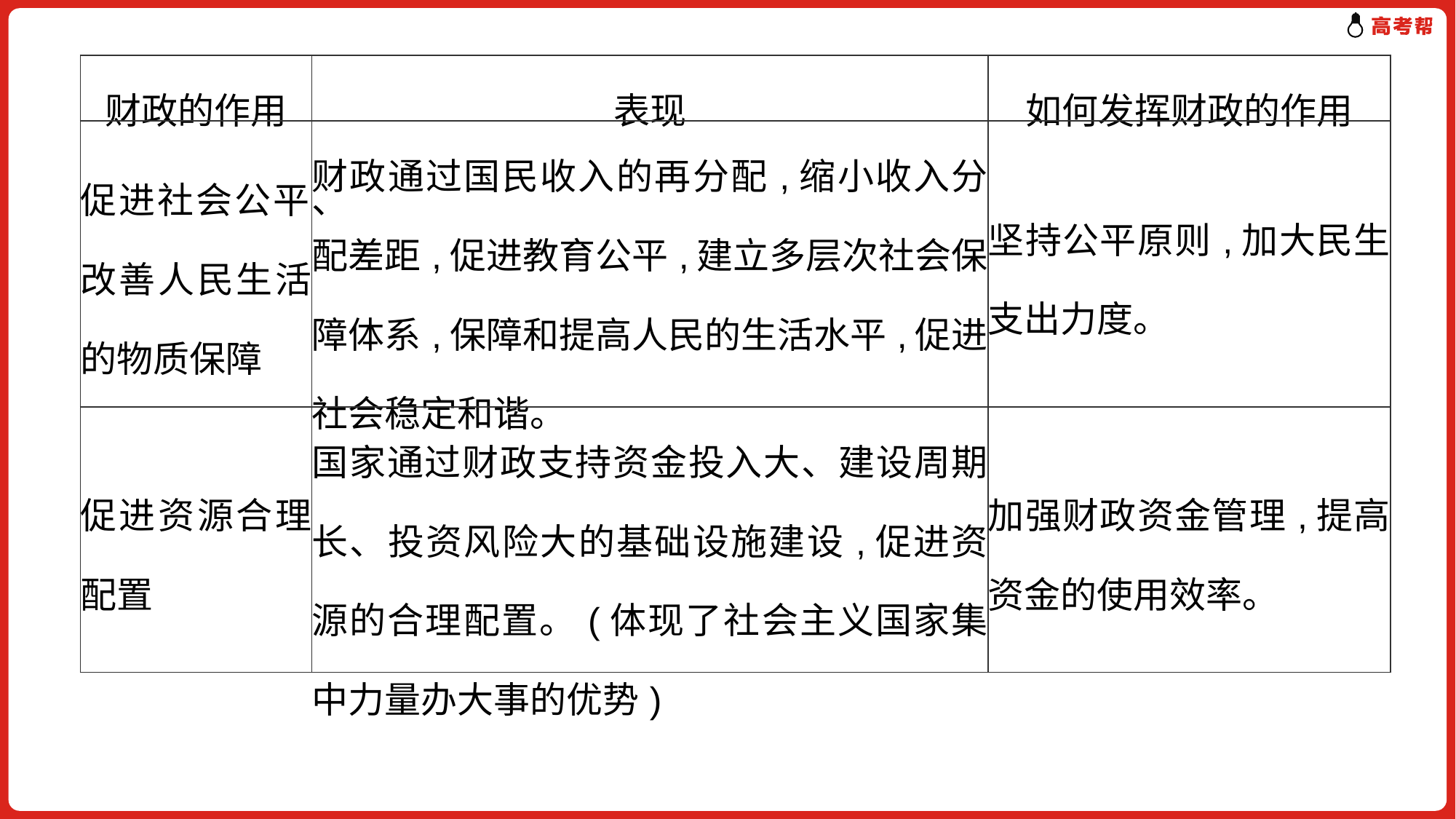

| 财政的作用 | 表现 | 如何发挥财政的作用 |
| --- | --- | --- |
| 促进社会公平、改善人民生活的物质保障 | 财政通过国民收入的再分配,缩小收入分配差距,促进教育公平,建立多层次社会保障体系,保障和提高人民的生活水平,促进社会稳定和谐。 | 坚持公平原则,加大民生支出力度。 |
| 促进资源合理配置 | 国家通过财政支持资金投入大、建设周期长、投资风险大的基础设施建设,促进资源的合理配置。(体现了社会主义国家集中力量办大事的优势) | 加强财政资金管理,提高资金的使用效率。 |